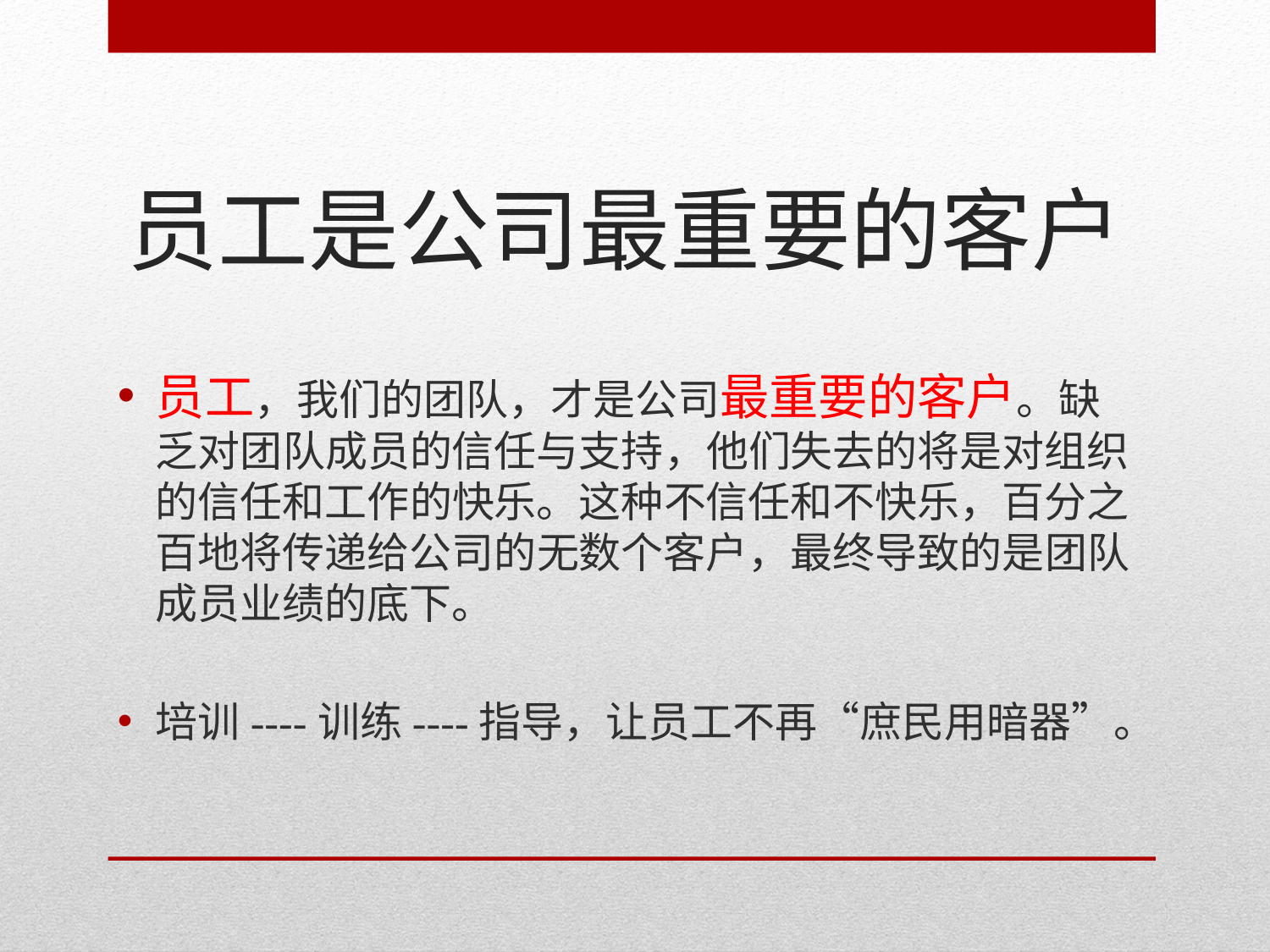

# 员工是公司最重要的客户
员工，我们的团队，才是公司最重要的客户。缺乏对团队成员的信任与支持，他们失去的将是对组织的信任和工作的快乐。这种不信任和不快乐，百分之百地将传递给公司的无数个客户，最终导致的是团队成员业绩的底下。

培训----训练----指导，让员工不再“庶民用暗器”。